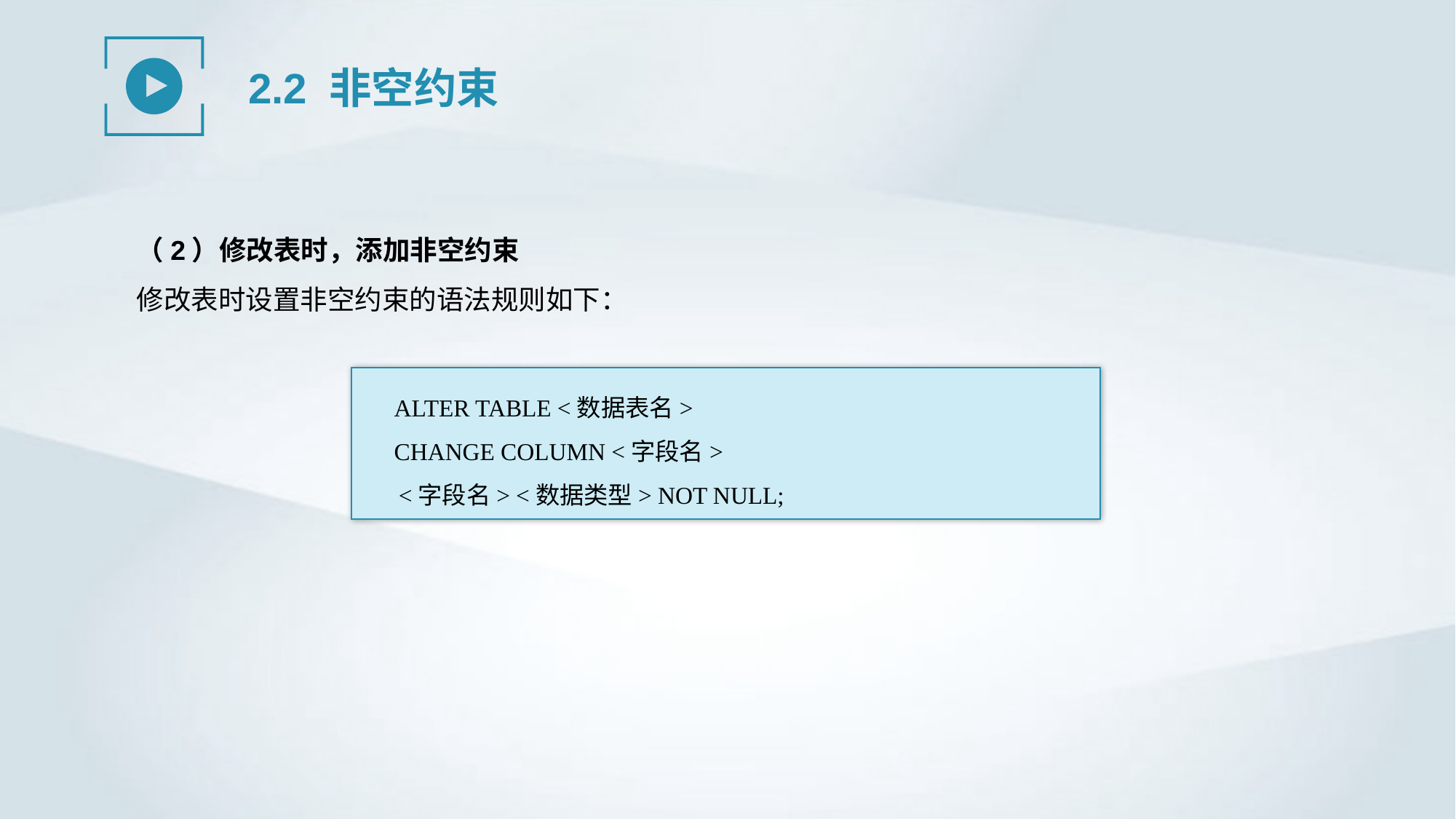

2.2 非空约束
（2）修改表时，添加非空约束
修改表时设置非空约束的语法规则如下：
ALTER TABLE <数据表名>
CHANGE COLUMN <字段名>
<字段名> <数据类型> NOT NULL;